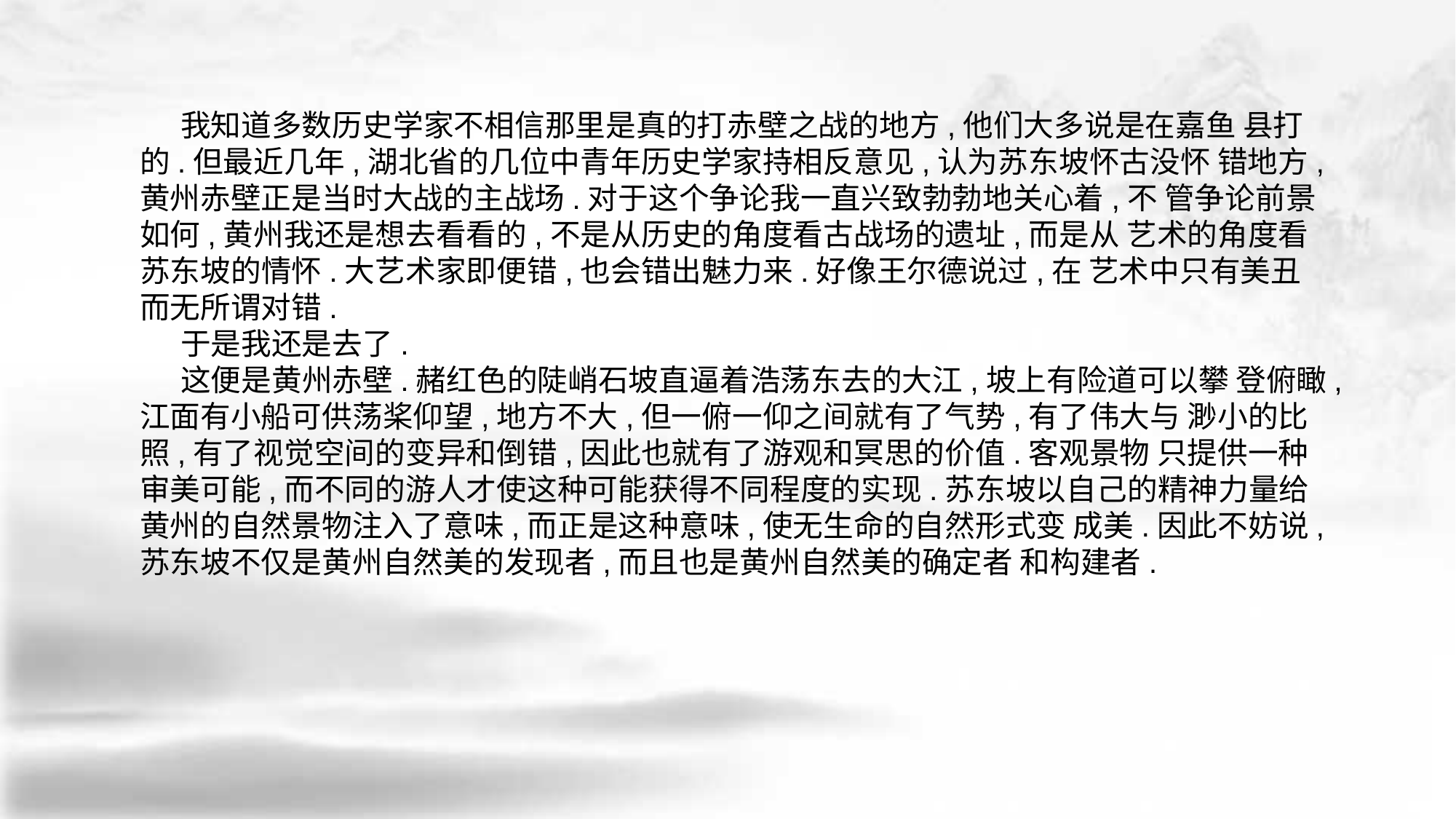

我知道多数历史学家不相信那里是真的打赤壁之战的地方,他们大多说是在嘉鱼 县打的.但最近几年,湖北省的几位中青年历史学家持相反意见,认为苏东坡怀古没怀 错地方,黄州赤壁正是当时大战的主战场.对于这个争论我一直兴致勃勃地关心着,不 管争论前景如何,黄州我还是想去看看的,不是从历史的角度看古战场的遗址,而是从 艺术的角度看苏东坡的情怀.大艺术家即便错,也会错出魅力来.好像王尔德说过,在 艺术中只有美丑而无所谓对错.
     于是我还是去了.
     这便是黄州赤壁.赭红色的陡峭石坡直逼着浩荡东去的大江,坡上有险道可以攀 登俯瞰,江面有小船可供荡桨仰望,地方不大,但一俯一仰之间就有了气势,有了伟大与 渺小的比照,有了视觉空间的变异和倒错,因此也就有了游观和冥思的价值.客观景物 只提供一种审美可能,而不同的游人才使这种可能获得不同程度的实现.苏东坡以自己的精神力量给黄州的自然景物注入了意味,而正是这种意味,使无生命的自然形式变 成美.因此不妨说,苏东坡不仅是黄州自然美的发现者,而且也是黄州自然美的确定者 和构建者.